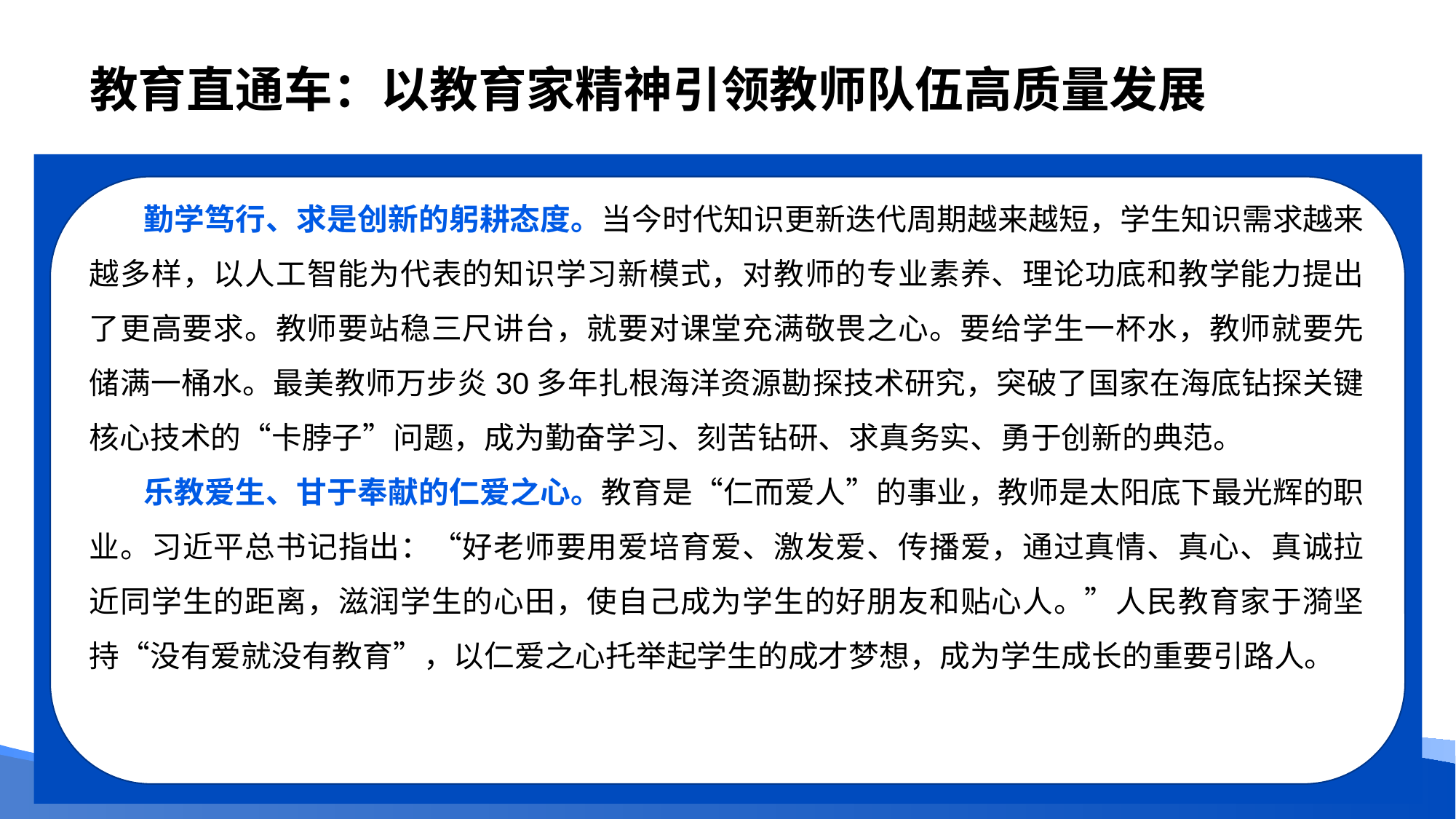

# 教育直通车：以教育家精神引领教师队伍高质量发展

勤学笃行、求是创新的躬耕态度。当今时代知识更新迭代周期越来越短，学生知识需求越来越多样，以人工智能为代表的知识学习新模式，对教师的专业素养、理论功底和教学能力提出了更高要求。教师要站稳三尺讲台，就要对课堂充满敬畏之心。要给学生一杯水，教师就要先储满一桶水。最美教师万步炎30多年扎根海洋资源勘探技术研究，突破了国家在海底钻探关键核心技术的“卡脖子”问题，成为勤奋学习、刻苦钻研、求真务实、勇于创新的典范。
乐教爱生、甘于奉献的仁爱之心。教育是“仁而爱人”的事业，教师是太阳底下最光辉的职业。习近平总书记指出：“好老师要用爱培育爱、激发爱、传播爱，通过真情、真心、真诚拉近同学生的距离，滋润学生的心田，使自己成为学生的好朋友和贴心人。”人民教育家于漪坚持“没有爱就没有教育”，以仁爱之心托举起学生的成才梦想，成为学生成长的重要引路人。